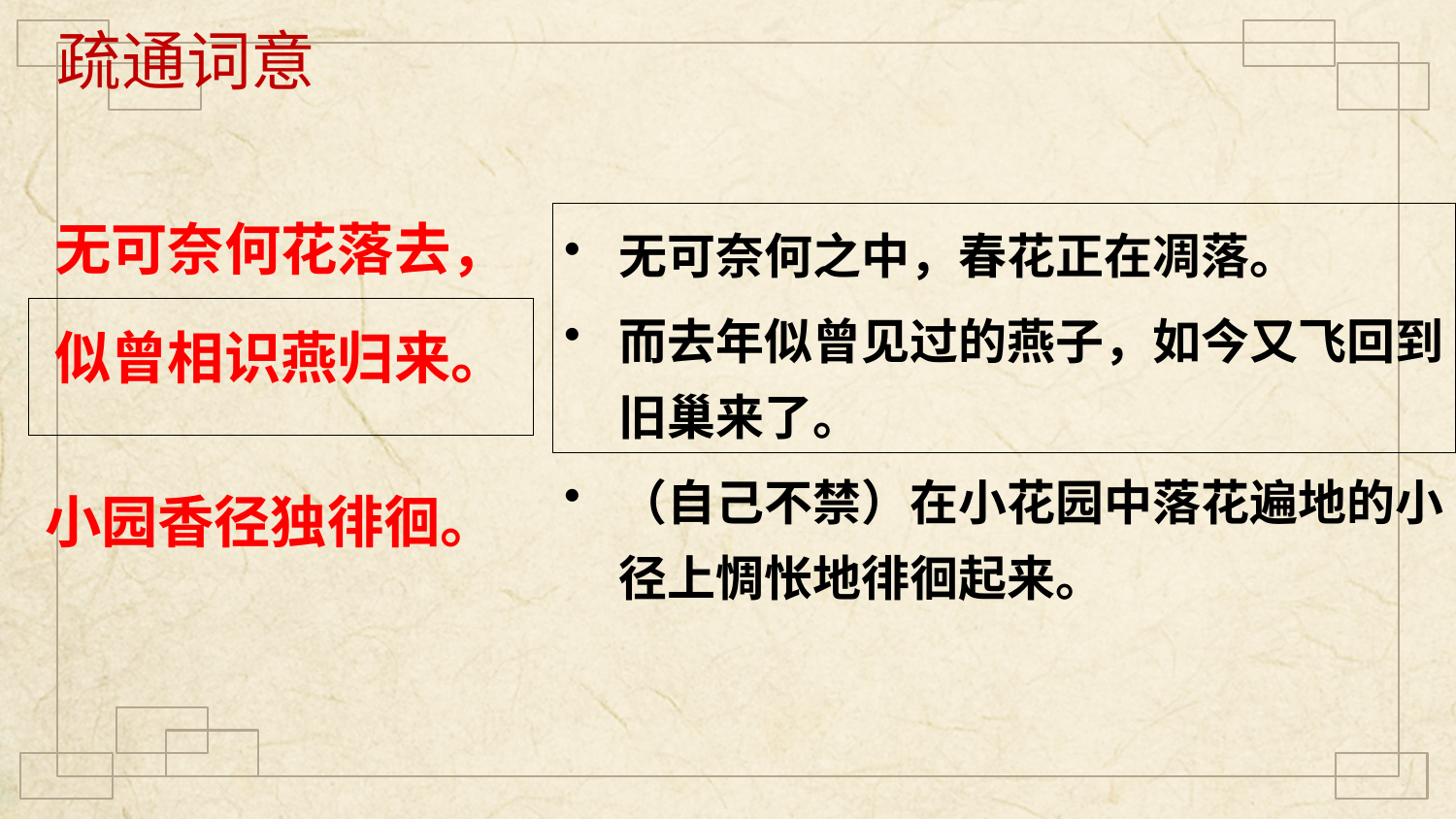

疏通词意
无可奈何之中，春花正在凋落。
而去年似曾见过的燕子，如今又飞回到旧巢来了。
（自己不禁）在小花园中落花遍地的小径上惆怅地徘徊起来。
无可奈何花落去，
似曾相识燕归来。
小园香径独徘徊。